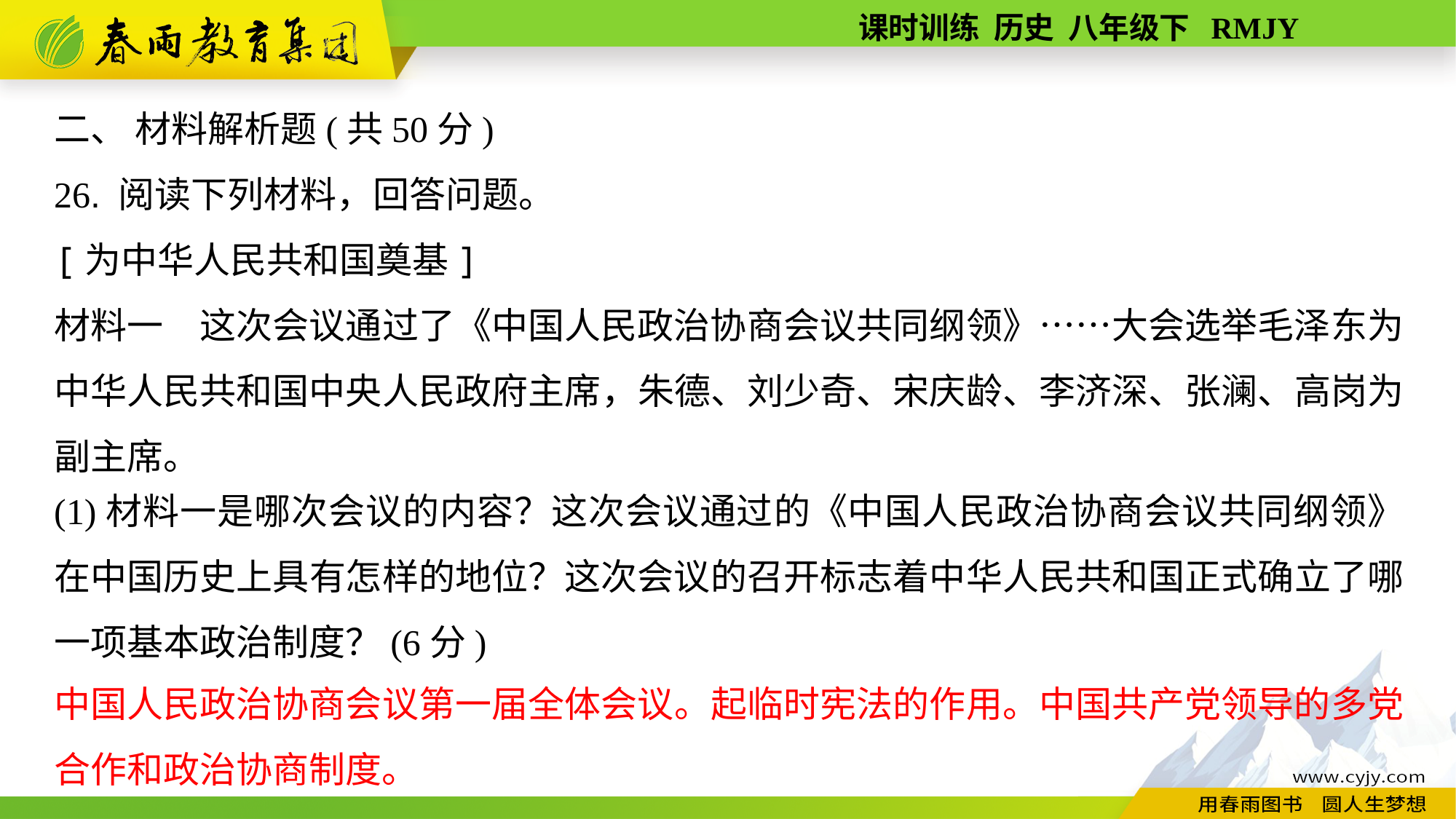

二、 材料解析题(共50分)
26. 阅读下列材料，回答问题。
[为中华人民共和国奠基]
材料一　这次会议通过了《中国人民政治协商会议共同纲领》……大会选举毛泽东为中华人民共和国中央人民政府主席，朱德、刘少奇、宋庆龄、李济深、张澜、高岗为副主席。
(1)材料一是哪次会议的内容？这次会议通过的《中国人民政治协商会议共同纲领》在中国历史上具有怎样的地位？这次会议的召开标志着中华人民共和国正式确立了哪一项基本政治制度？(6分)
中国人民政治协商会议第一届全体会议。起临时宪法的作用。中国共产党领导的多党合作和政治协商制度。